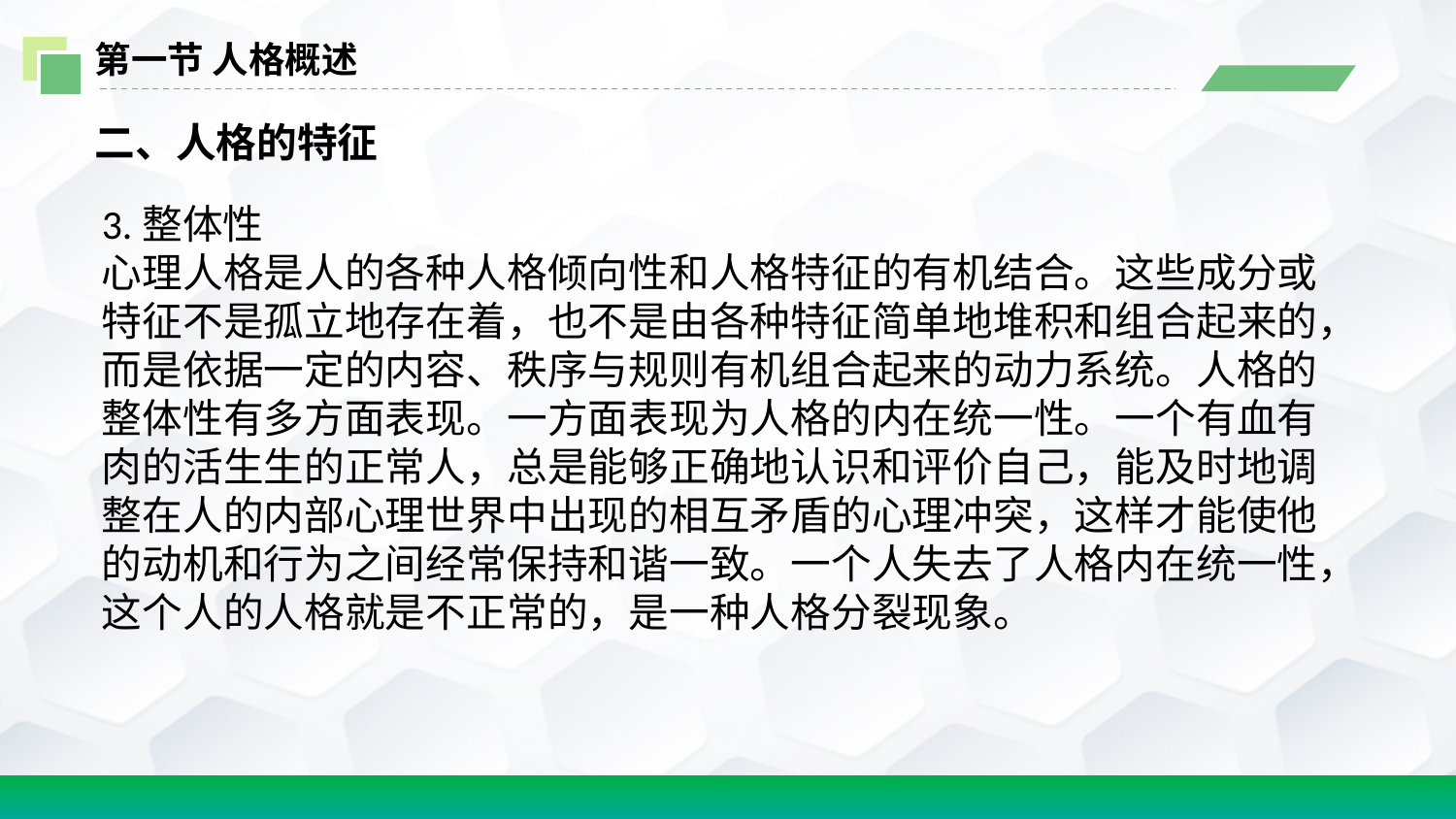

第一节 人格概述
二、人格的特征
3.整体性
心理人格是人的各种人格倾向性和人格特征的有机结合。这些成分或特征不是孤立地存在着，也不是由各种特征简单地堆积和组合起来的，而是依据一定的内容、秩序与规则有机组合起来的动力系统。人格的整体性有多方面表现。一方面表现为人格的内在统一性。一个有血有肉的活生生的正常人，总是能够正确地认识和评价自己，能及时地调整在人的内部心理世界中出现的相互矛盾的心理冲突，这样才能使他的动机和行为之间经常保持和谐一致。一个人失去了人格内在统一性，这个人的人格就是不正常的，是一种人格分裂现象。